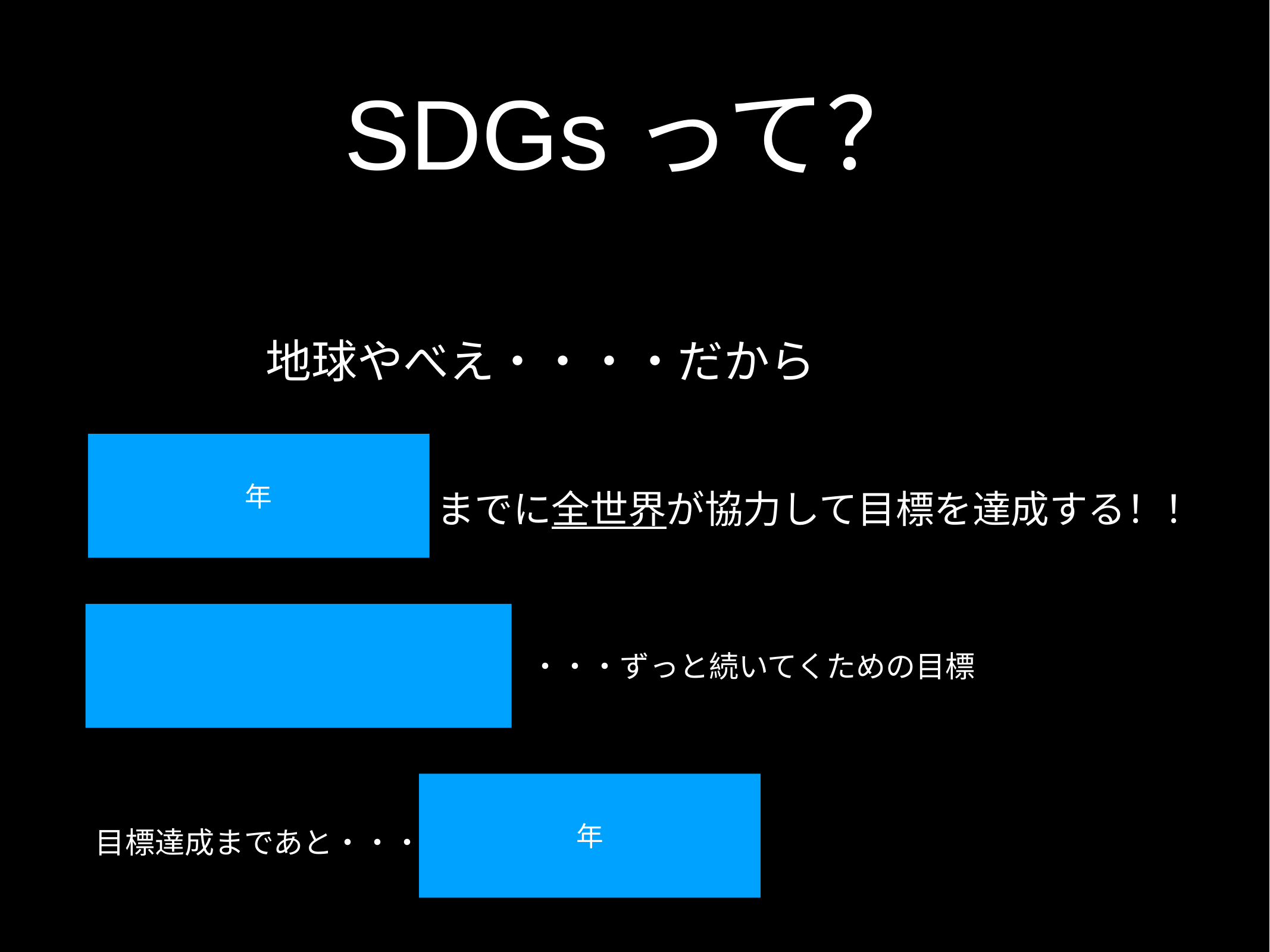

# SDGsって？
地球やべえ・・・・だから
年
までに全世界が協力して目標を達成する！！

・・・ずっと続いてくための目標
年
目標達成まであと・・・